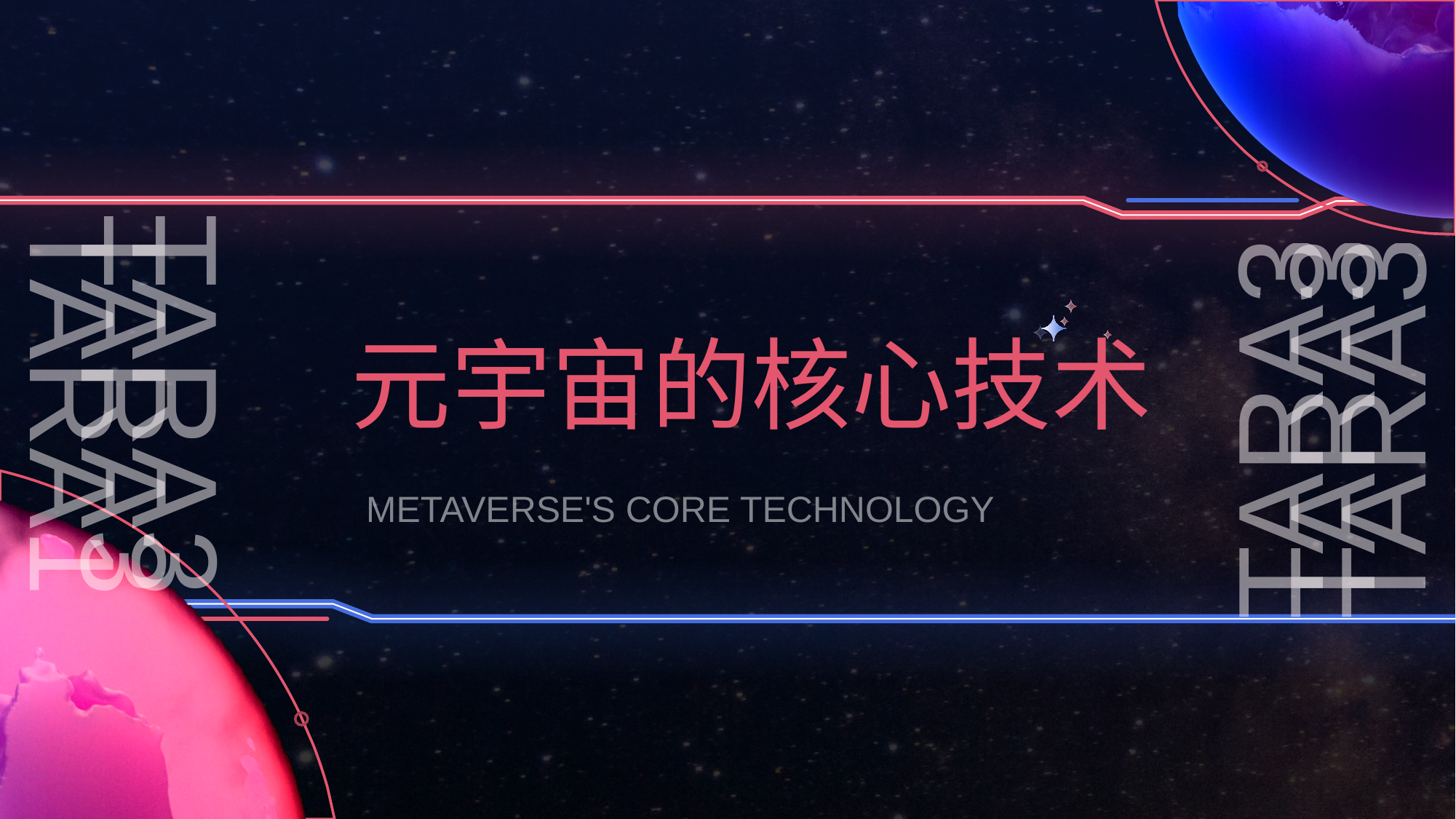

元宇宙的核心技术

TARA1
TARA3
TARA3
TARA3
TARA3
TARA3

METAVERSE'S CORE TECHNOLOGY